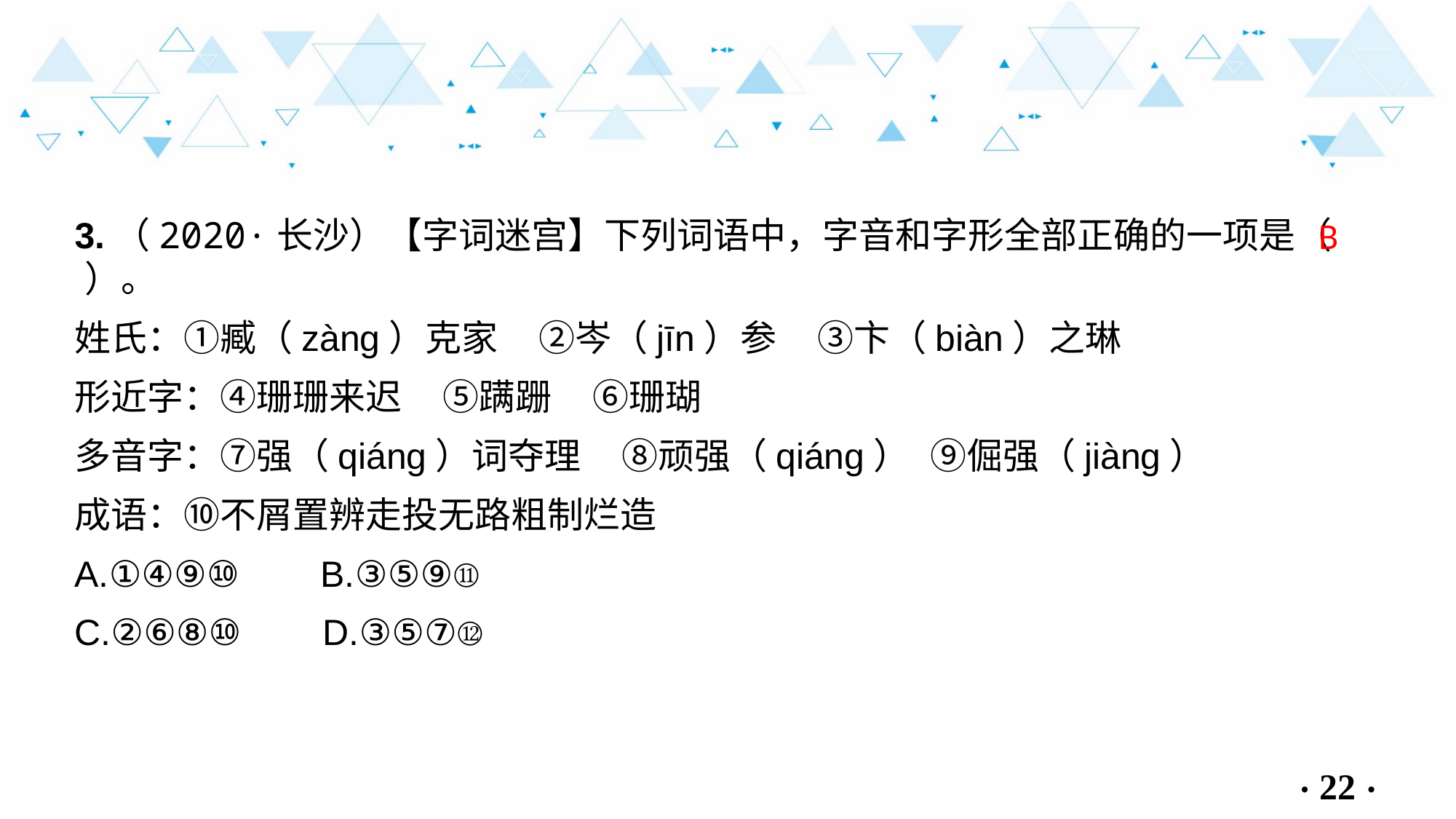

3.（2020·长沙）【字词迷宫】下列词语中，字音和字形全部正确的一项是（  ）。
姓氏：①臧（zàng）克家    ②岑（jīn）参    ③卞（biàn）之琳
形近字：④珊珊来迟    ⑤蹒跚    ⑥珊瑚
多音字：⑦强（qiáng）词夺理    ⑧顽强（qiáng）  ⑨倔强（jiàng）
成语：⑩不屑置辨走投无路粗制烂造
A.①④⑨⑩        B.③⑤⑨⑪
C.②⑥⑧⑩        D.③⑤⑦⑫

B